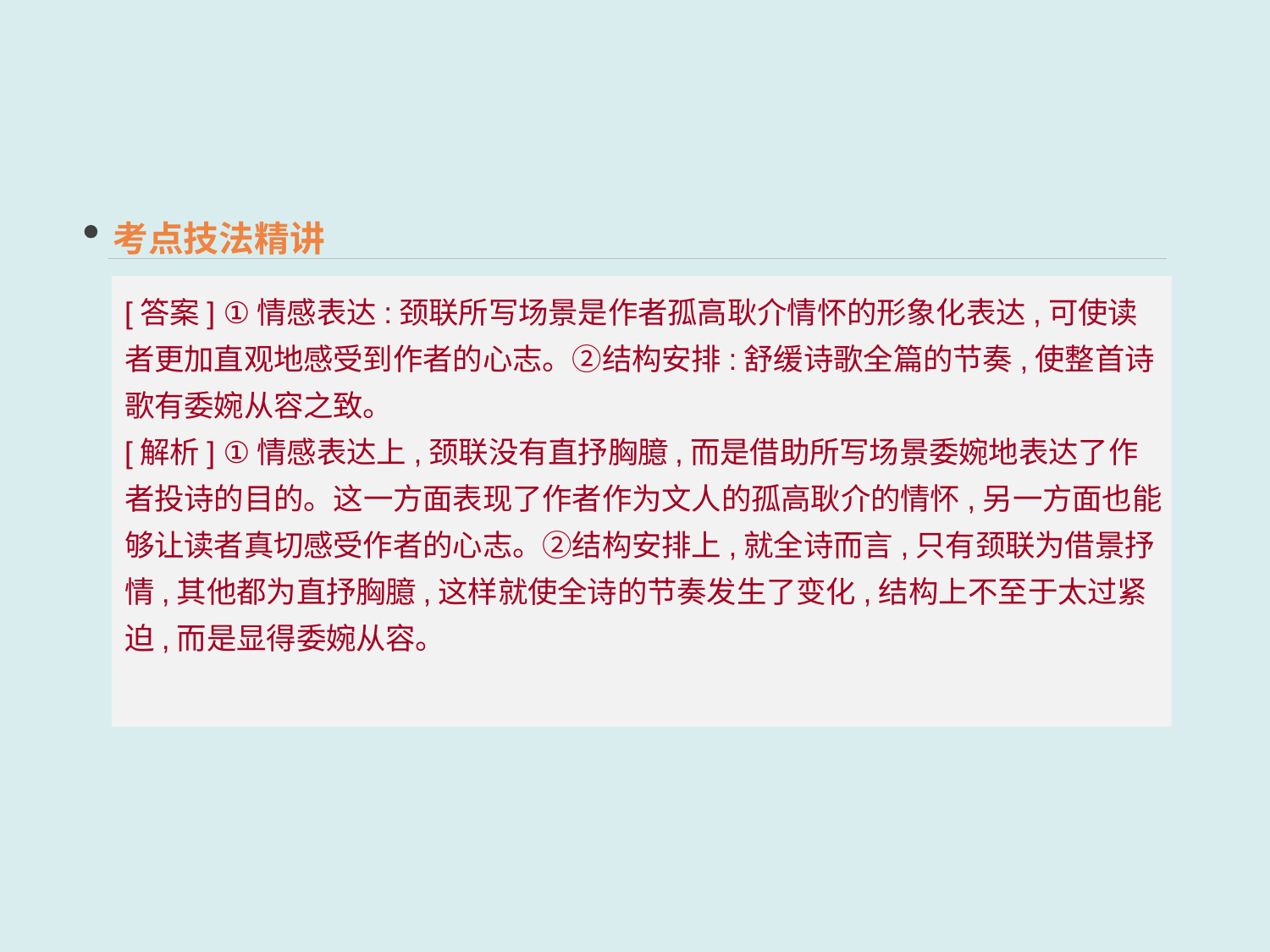

考点技法精讲

[答案] ①情感表达:颈联所写场景是作者孤高耿介情怀的形象化表达,可使读者更加直观地感受到作者的心志。②结构安排:舒缓诗歌全篇的节奏,使整首诗歌有委婉从容之致。
[解析] ①情感表达上,颈联没有直抒胸臆,而是借助所写场景委婉地表达了作者投诗的目的。这一方面表现了作者作为文人的孤高耿介的情怀,另一方面也能够让读者真切感受作者的心志。②结构安排上,就全诗而言,只有颈联为借景抒情,其他都为直抒胸臆,这样就使全诗的节奏发生了变化,结构上不至于太过紧迫,而是显得委婉从容。